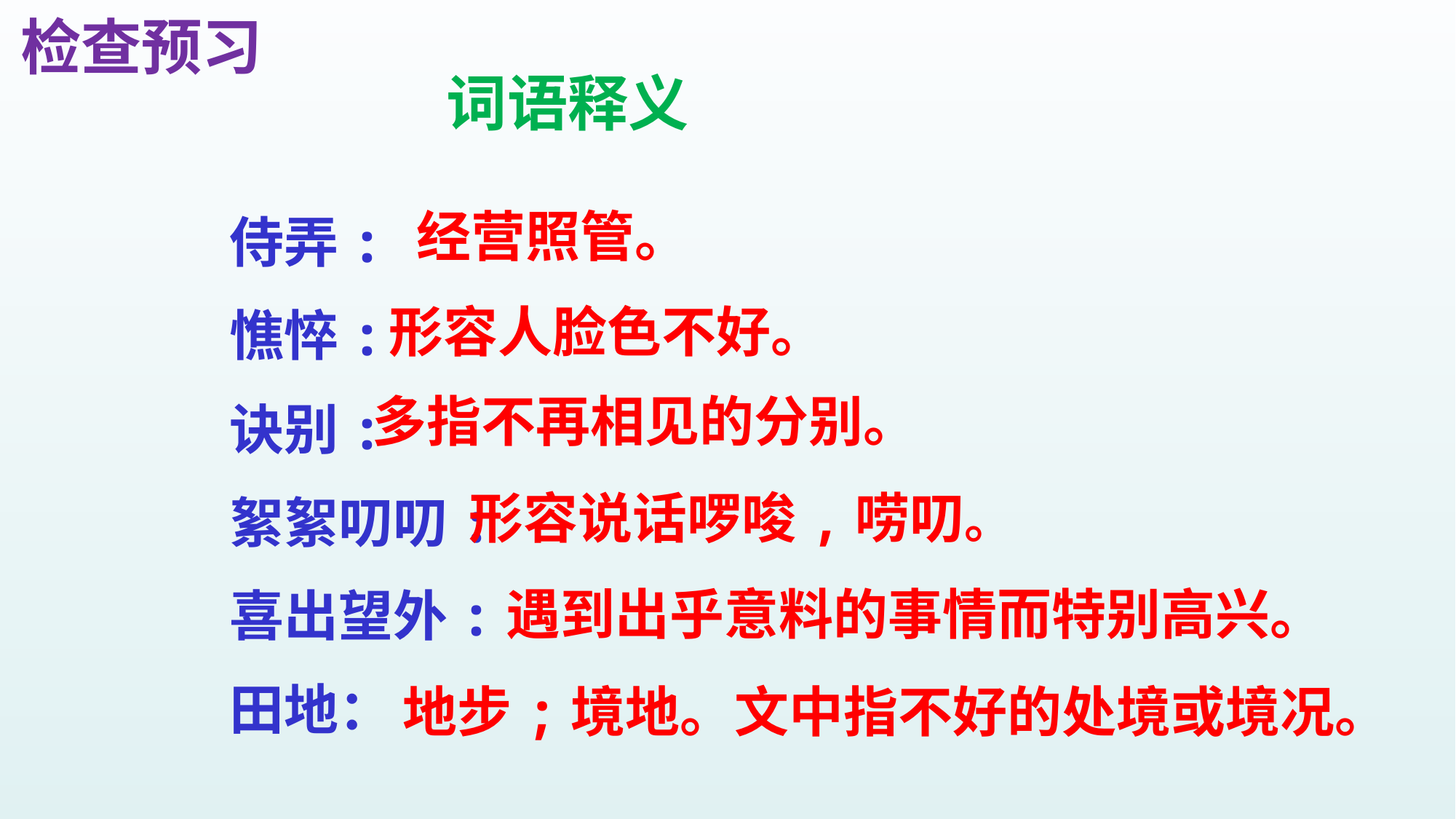

检查预习
词语释义
侍弄:
憔悴:
诀别:
絮絮叨叨:
喜出望外:
田地：
经营照管。
形容人脸色不好。
多指不再相见的分别。
形容说话啰唆,唠叨。
遇到出乎意料的事情而特别高兴。
地步;境地。文中指不好的处境或境况。